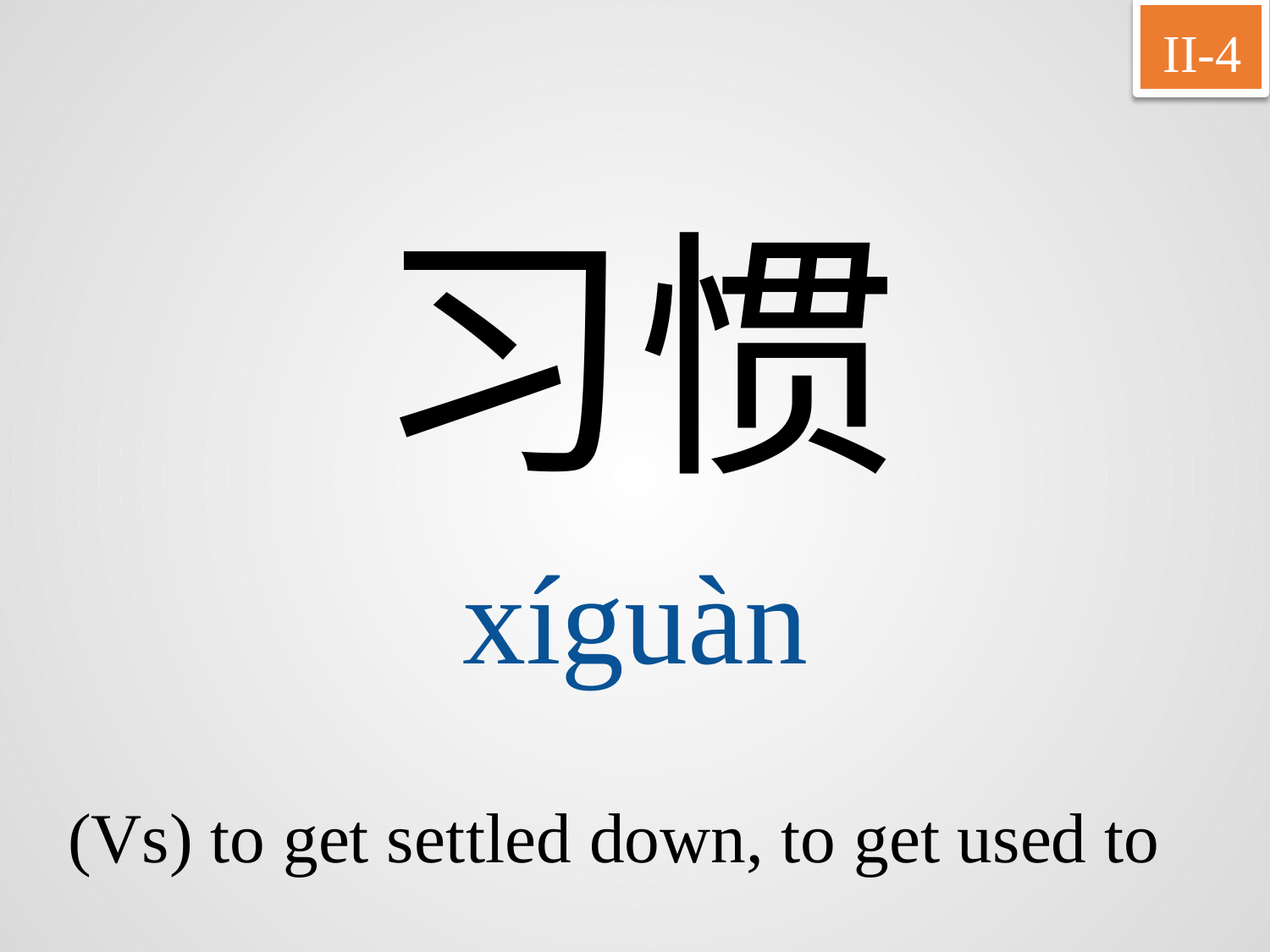

II-4

习惯
xíguàn
(Vs) to get settled down, to get used to